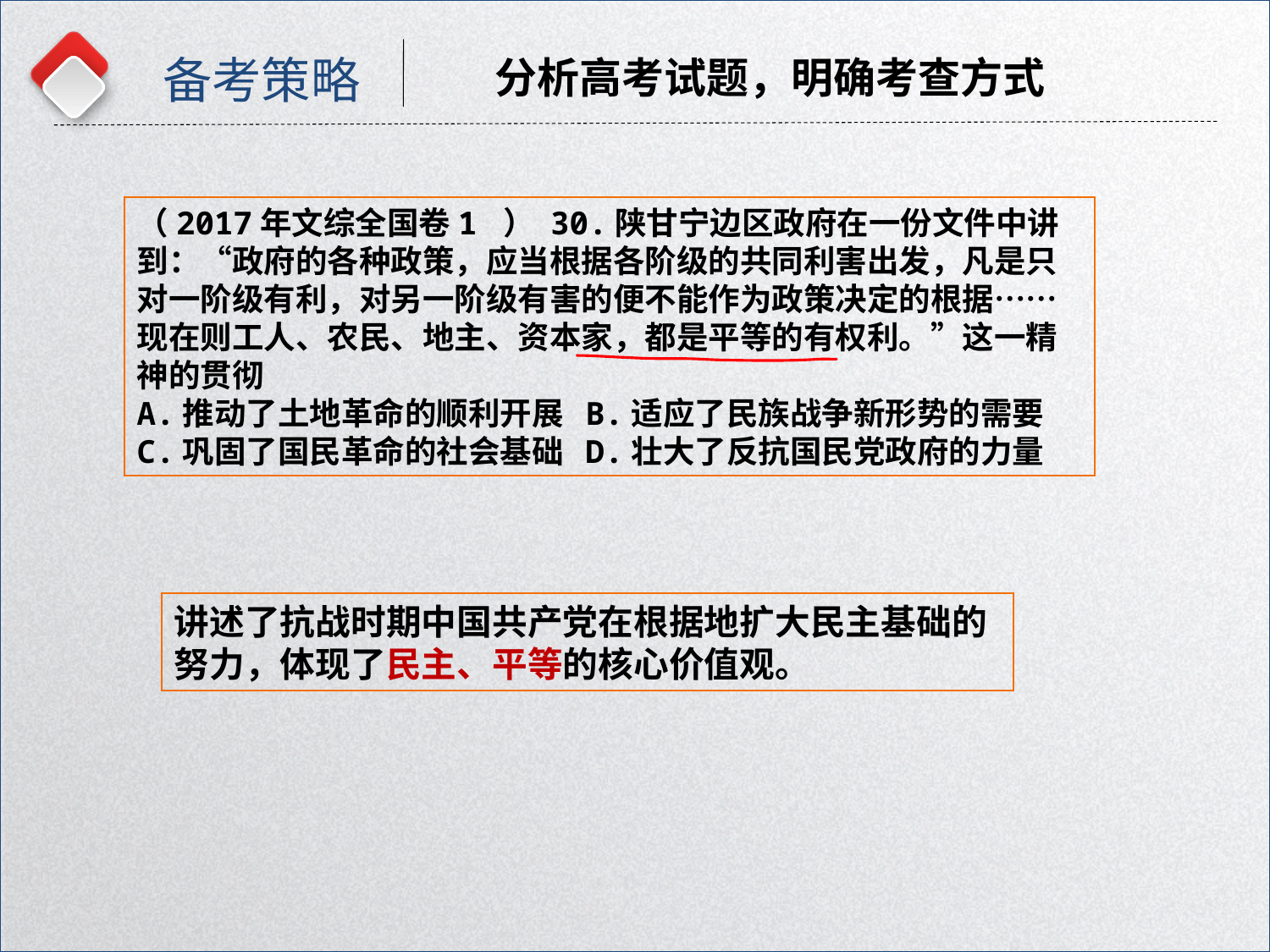

备考策略
分析高考试题，明确考查方式

（2017年文综全国卷1 ） 30.陕甘宁边区政府在一份文件中讲到：“政府的各种政策，应当根据各阶级的共同利害出发，凡是只对一阶级有利，对另一阶级有害的便不能作为政策决定的根据……现在则工人、农民、地主、资本家，都是平等的有权利。”这一精神的贯彻
A.推动了土地革命的顺利开展  B.适应了民族战争新形势的需要
C.巩固了国民革命的社会基础  D.壮大了反抗国民党政府的力量
讲述了抗战时期中国共产党在根据地扩大民主基础的努力，体现了民主、平等的核心价值观。